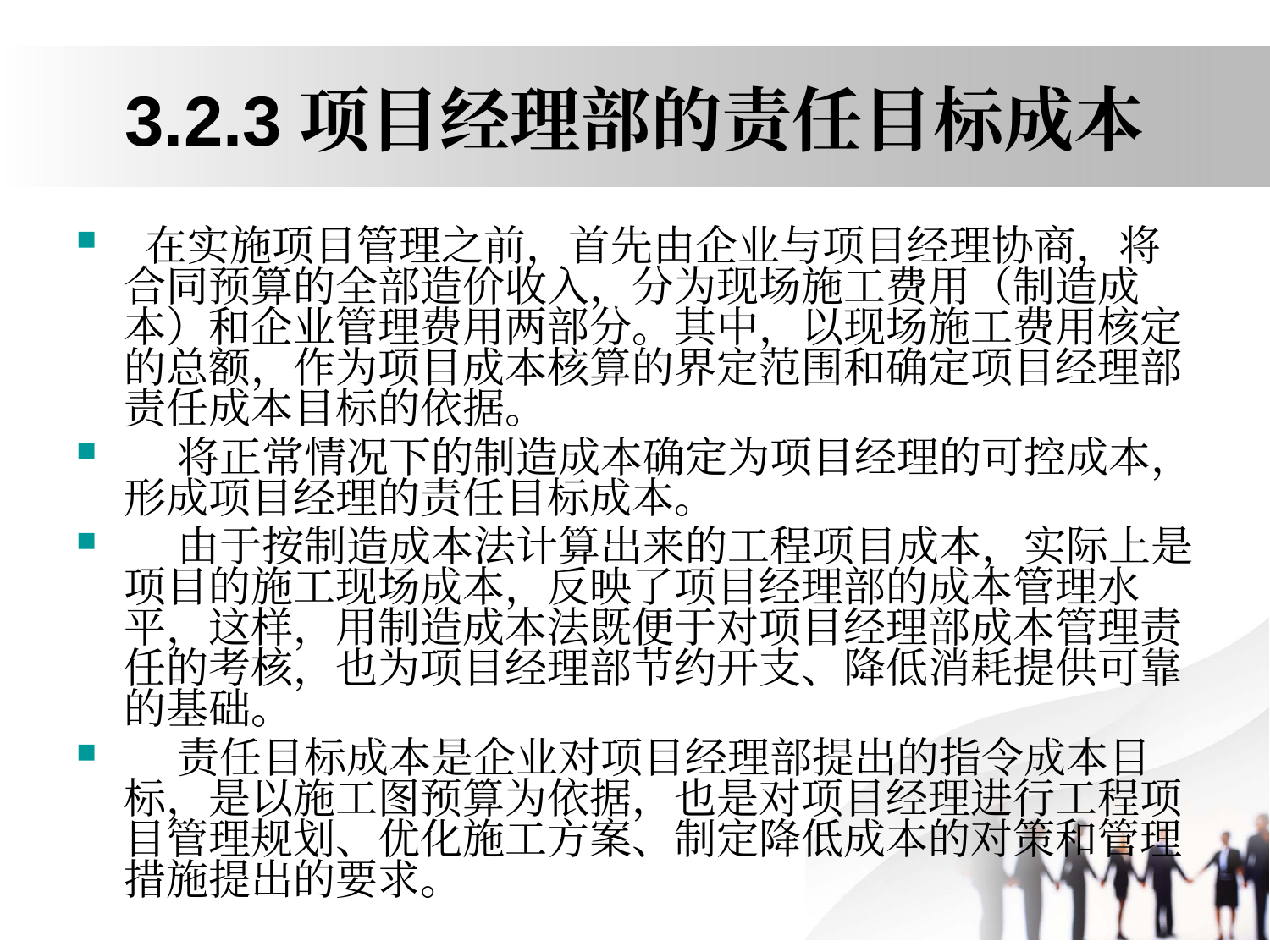

# 3.2.3项目经理部的责任目标成本
 在实施项目管理之前，首先由企业与项目经理协商，将合同预算的全部造价收入，分为现场施工费用（制造成本）和企业管理费用两部分。其中，以现场施工费用核定的总额，作为项目成本核算的界定范围和确定项目经理部责任成本目标的依据。
    将正常情况下的制造成本确定为项目经理的可控成本，形成项目经理的责任目标成本。
    由于按制造成本法计算出来的工程项目成本，实际上是项目的施工现场成本，反映了项目经理部的成本管理水平，这样，用制造成本法既便于对项目经理部成本管理责任的考核，也为项目经理部节约开支、降低消耗提供可靠的基础。
    责任目标成本是企业对项目经理部提出的指令成本目标，是以施工图预算为依据，也是对项目经理进行工程项目管理规划、优化施工方案、制定降低成本的对策和管理措施提出的要求。